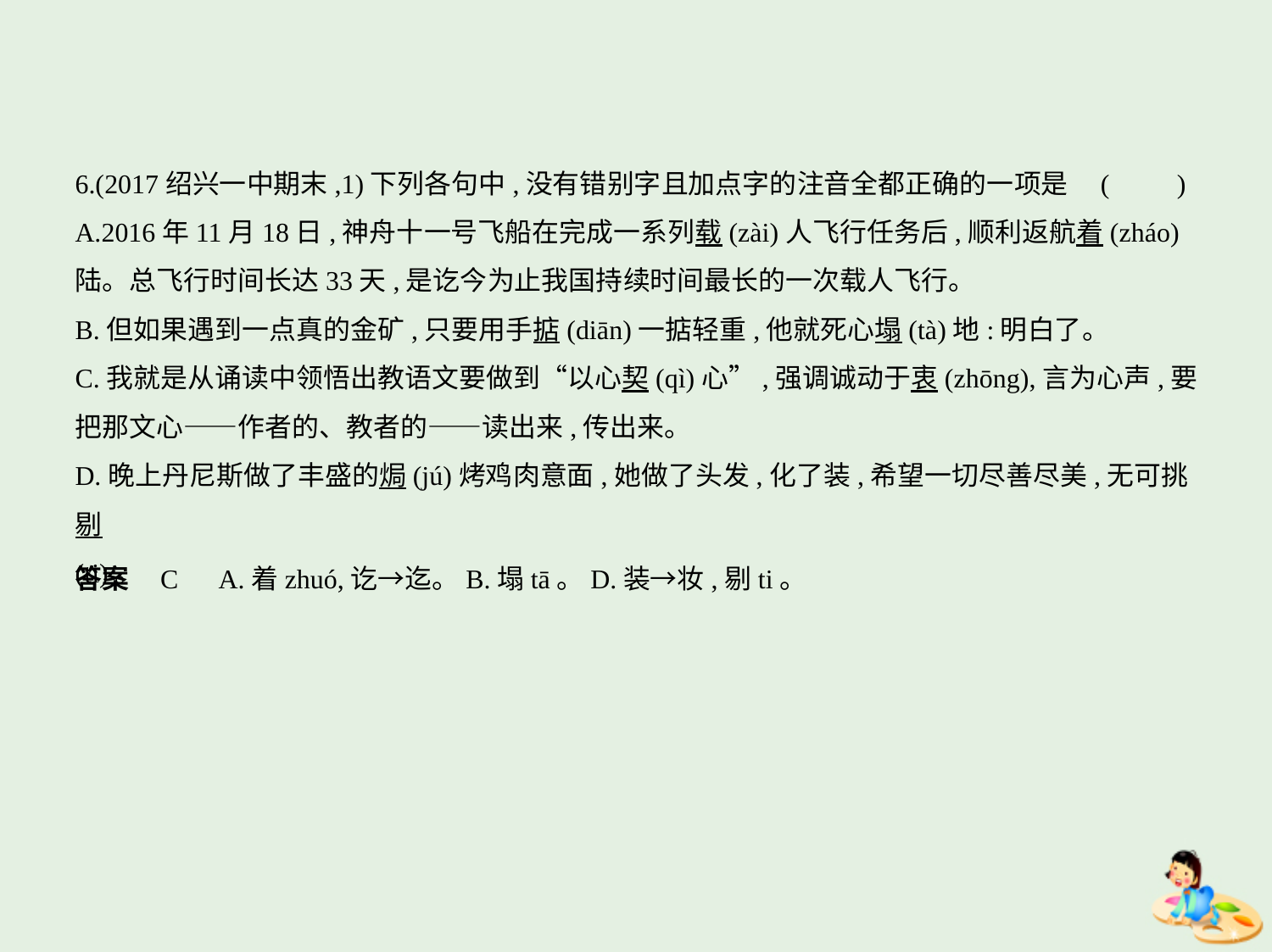

6.(2017绍兴一中期末,1)下列各句中,没有错别字且加点字的注音全都正确的一项是 (　　)
A.2016年11月18日,神舟十一号飞船在完成一系列载(zài)人飞行任务后,顺利返航着(zháo)
陆。总飞行时间长达33天,是讫今为止我国持续时间最长的一次载人飞行。
B.但如果遇到一点真的金矿,只要用手掂(diān)一掂轻重,他就死心塌(tà)地:明白了。
C.我就是从诵读中领悟出教语文要做到“以心契(qì)心”,强调诚动于衷(zhōng),言为心声,要
把那文心——作者的、教者的——读出来,传出来。
D.晚上丹尼斯做了丰盛的焗(jú)烤鸡肉意面,她做了头发,化了装,希望一切尽善尽美,无可挑剔
(ti)。
答案    C　A.着zhuó,讫→迄。B.塌tā。D.装→妆,剔ti。